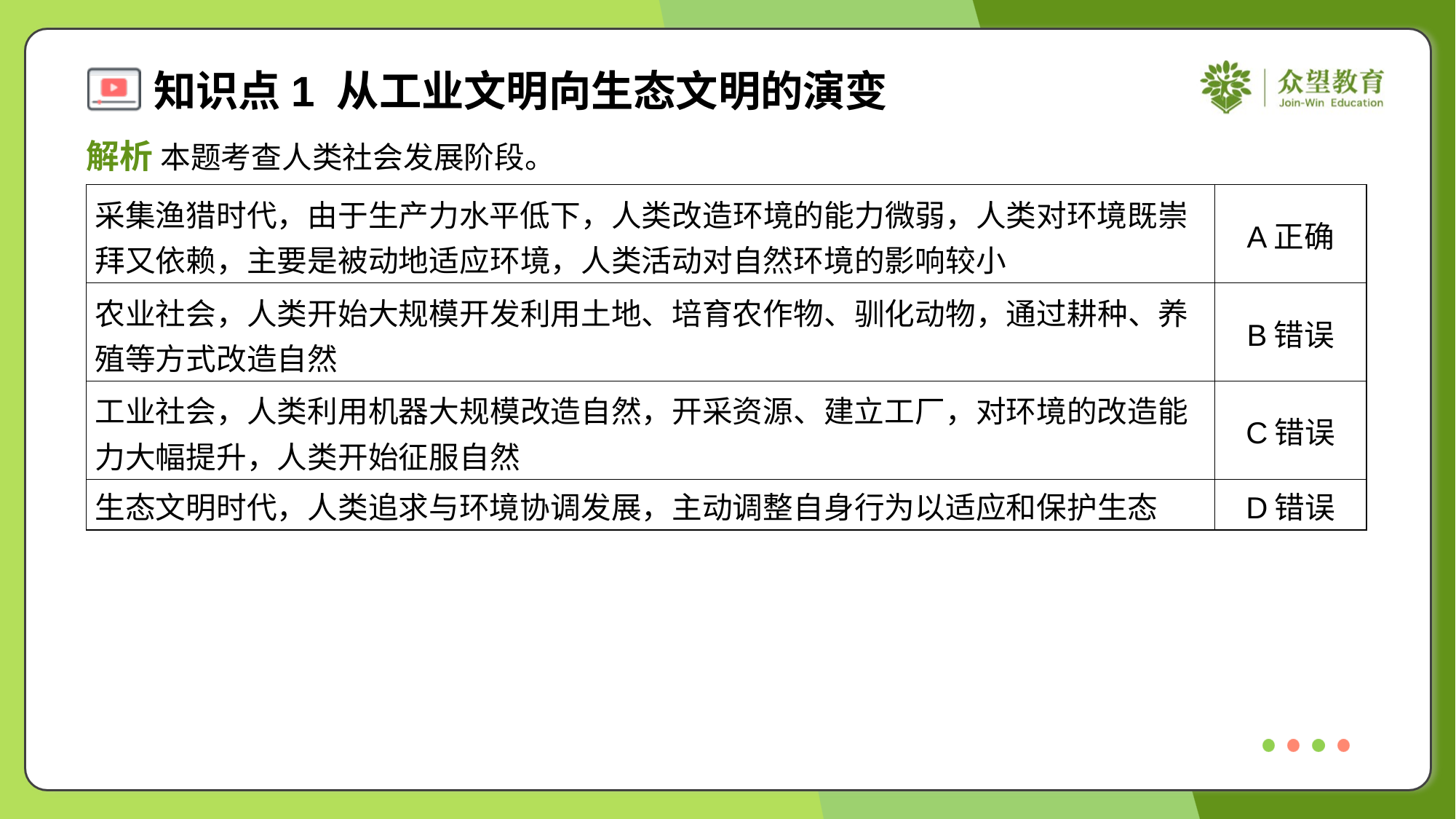

解析 本题考查人类社会发展阶段。
| 采集渔猎时代，由于生产力水平低下，人类改造环境的能力微弱，人类对环境既崇 拜又依赖，主要是被动地适应环境，人类活动对自然环境的影响较小 | A正确 |
| --- | --- |
| 农业社会，人类开始大规模开发利用土地、培育农作物、驯化动物，通过耕种、养 殖等方式改造自然 | B错误 |
| 工业社会，人类利用机器大规模改造自然，开采资源、建立工厂，对环境的改造能 力大幅提升，人类开始征服自然 | C错误 |
| 生态文明时代，人类追求与环境协调发展，主动调整自身行为以适应和保护生态 | D错误 |